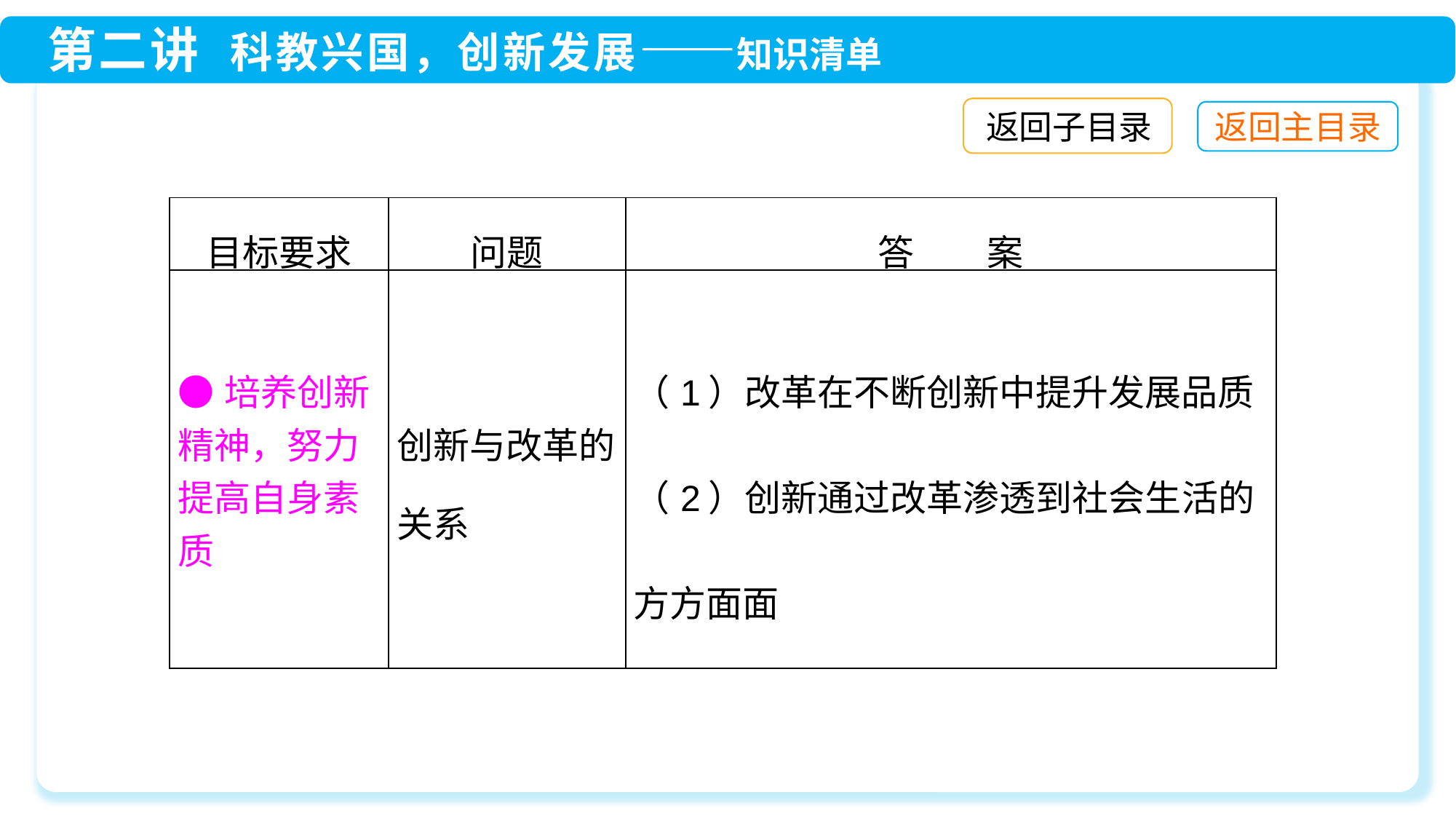

返回子目录
| 目标要求 | 问题 | 答　　案 |
| --- | --- | --- |
| ●培养创新精神，努力提高自身素质 | 创新与改革的关系 | （1）改革在不断创新中提升发展品质 （2）创新通过改革渗透到社会生活的方方面面 |